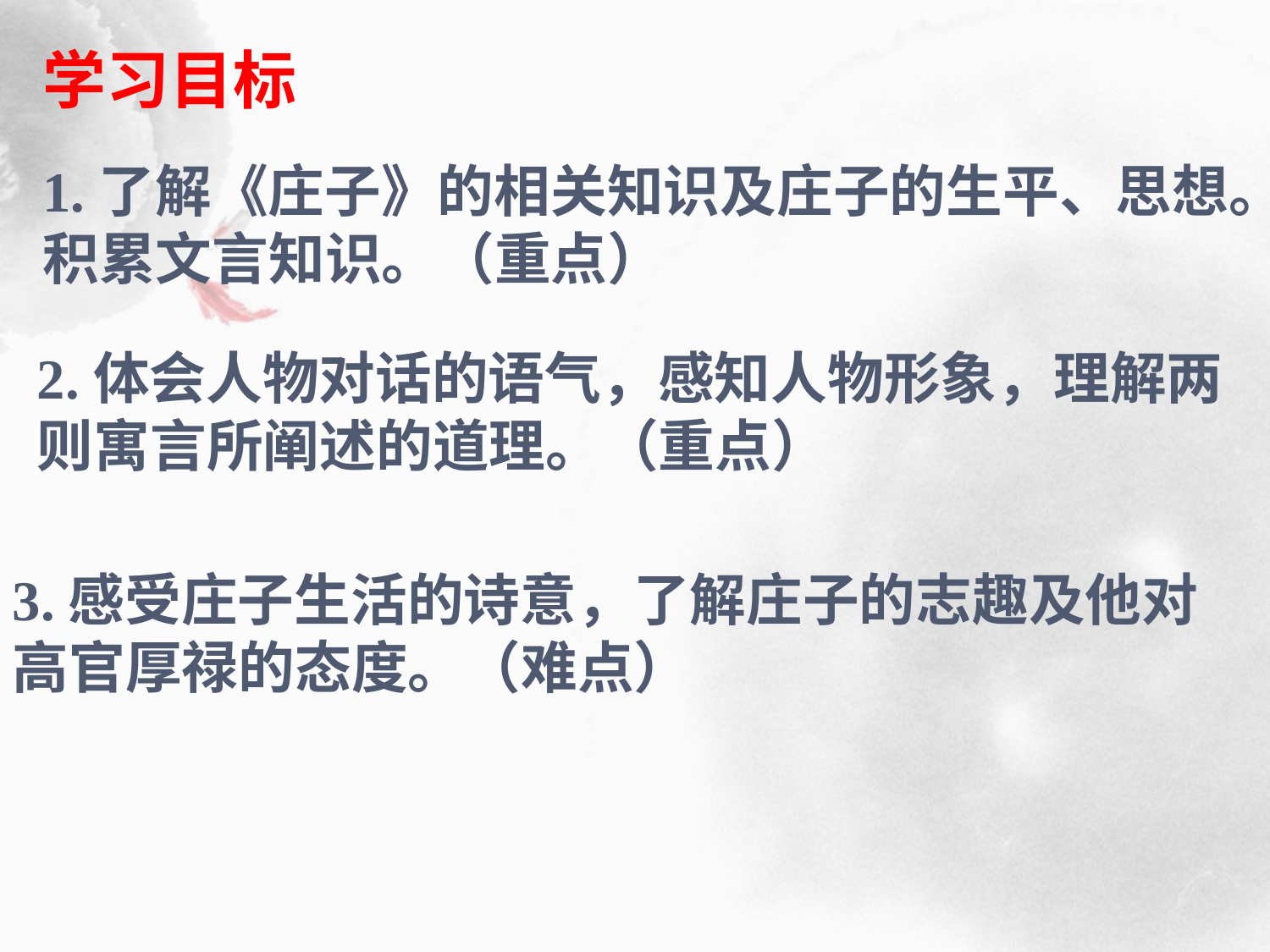

学习目标
1.了解《庄子》的相关知识及庄子的生平、思想。积累文言知识。（重点）
2.体会人物对话的语气，感知人物形象，理解两则寓言所阐述的道理。（重点）
3.感受庄子生活的诗意，了解庄子的志趣及他对高官厚禄的态度。（难点）